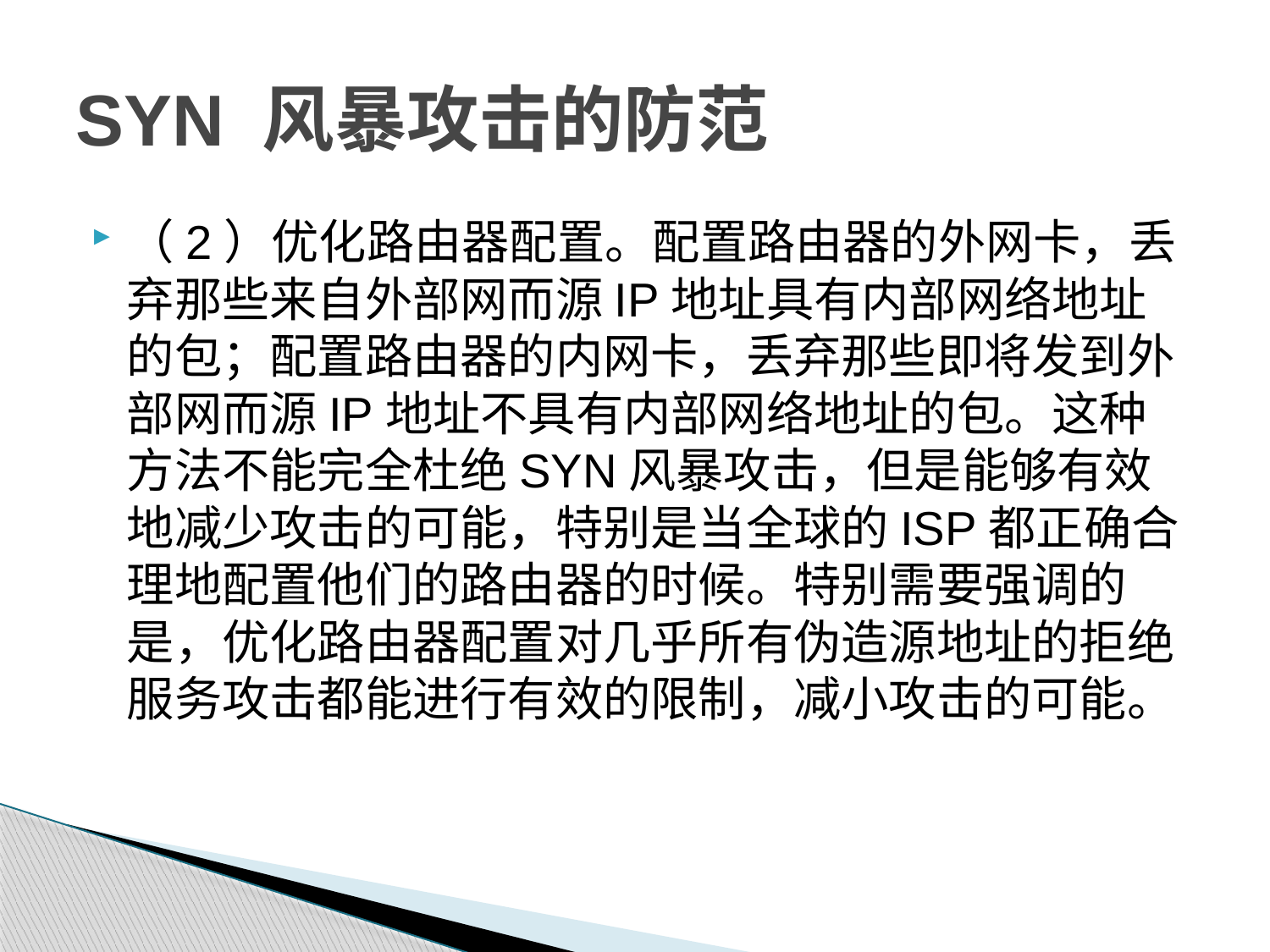

# SYN 风暴攻击的防范
（2）优化路由器配置。配置路由器的外网卡，丢弃那些来自外部网而源IP地址具有内部网络地址的包；配置路由器的内网卡，丢弃那些即将发到外部网而源IP地址不具有内部网络地址的包。这种方法不能完全杜绝SYN风暴攻击，但是能够有效地减少攻击的可能，特别是当全球的ISP都正确合理地配置他们的路由器的时候。特别需要强调的是，优化路由器配置对几乎所有伪造源地址的拒绝服务攻击都能进行有效的限制，减小攻击的可能。